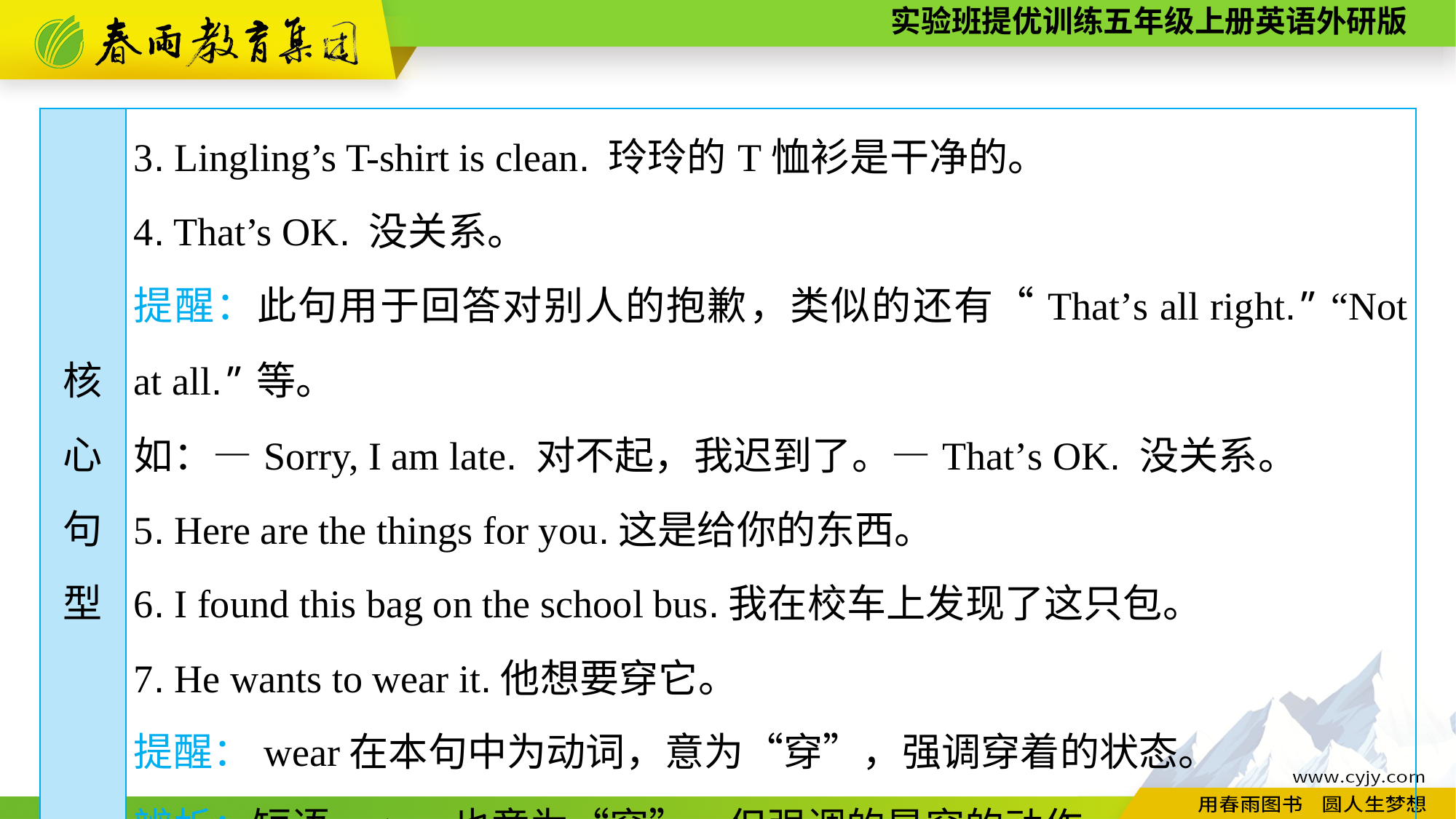

| 核 心 句 型 | 3. Lingling’s T-shirt is clean. 玲玲的T恤衫是干净的。 4. That’s OK. 没关系。 提醒：此句用于回答对别人的抱歉，类似的还有“That’s all right.” “Not at all.”等。 如：—Sorry, I am late. 对不起，我迟到了。—That’s OK. 没关系。 5. Here are the things for you.这是给你的东西。 6. I found this bag on the school bus.我在校车上发现了这只包。 7. He wants to wear it.他想要穿它。 提醒：wear在本句中为动词，意为“穿”，强调穿着的状态。 辨析：短语put on也意为“穿”，但强调的是穿的动作。 |
| --- | --- |